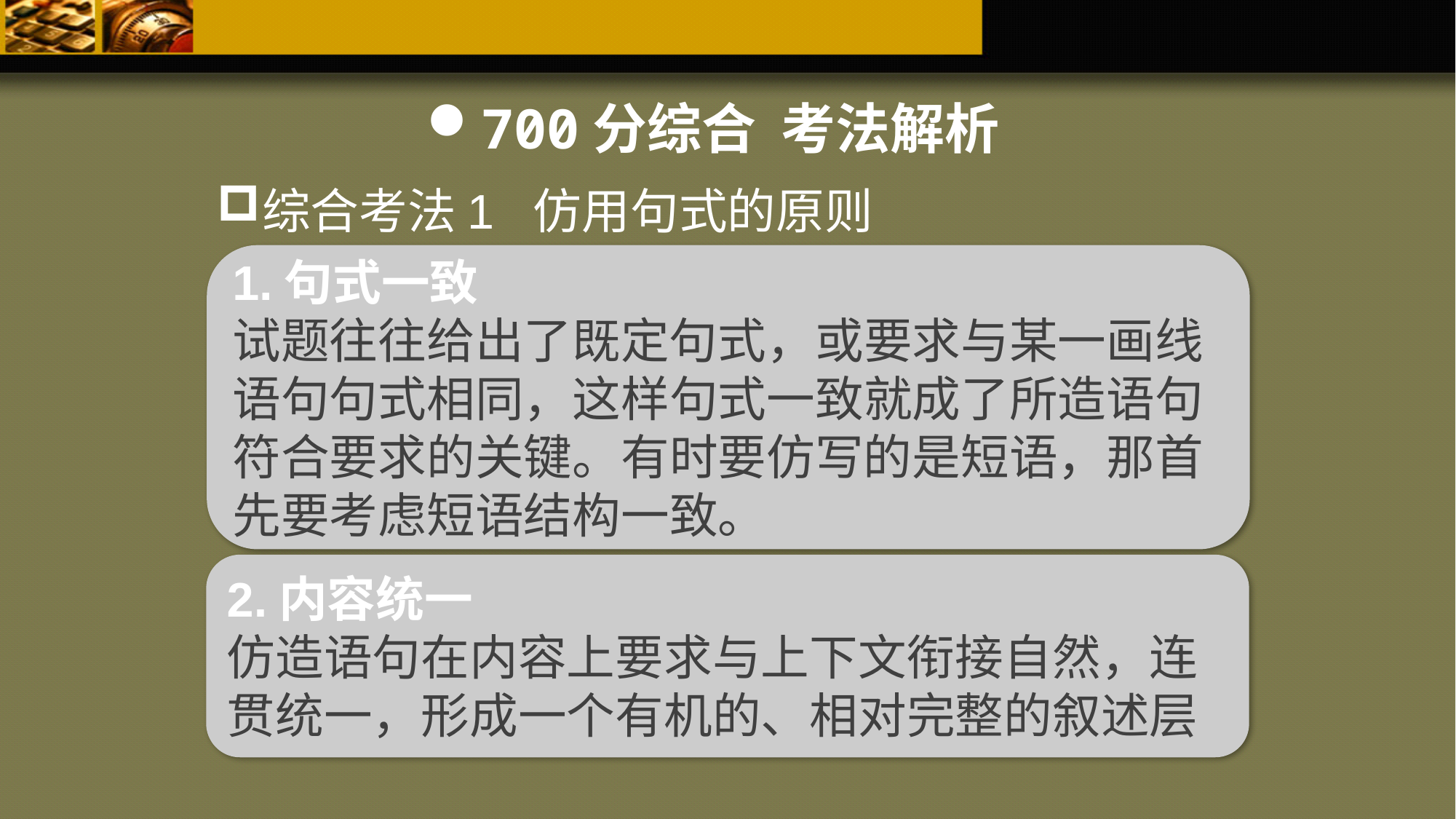

700分综合  考法解析
综合考法1  仿用句式的原则
1.句式一致
试题往往给出了既定句式，或要求与某一画线语句句式相同，这样句式一致就成了所造语句符合要求的关键。有时要仿写的是短语，那首先要考虑短语结构一致。
2.内容统一
仿造语句在内容上要求与上下文衔接自然，连贯统一，形成一个有机的、相对完整的叙述层